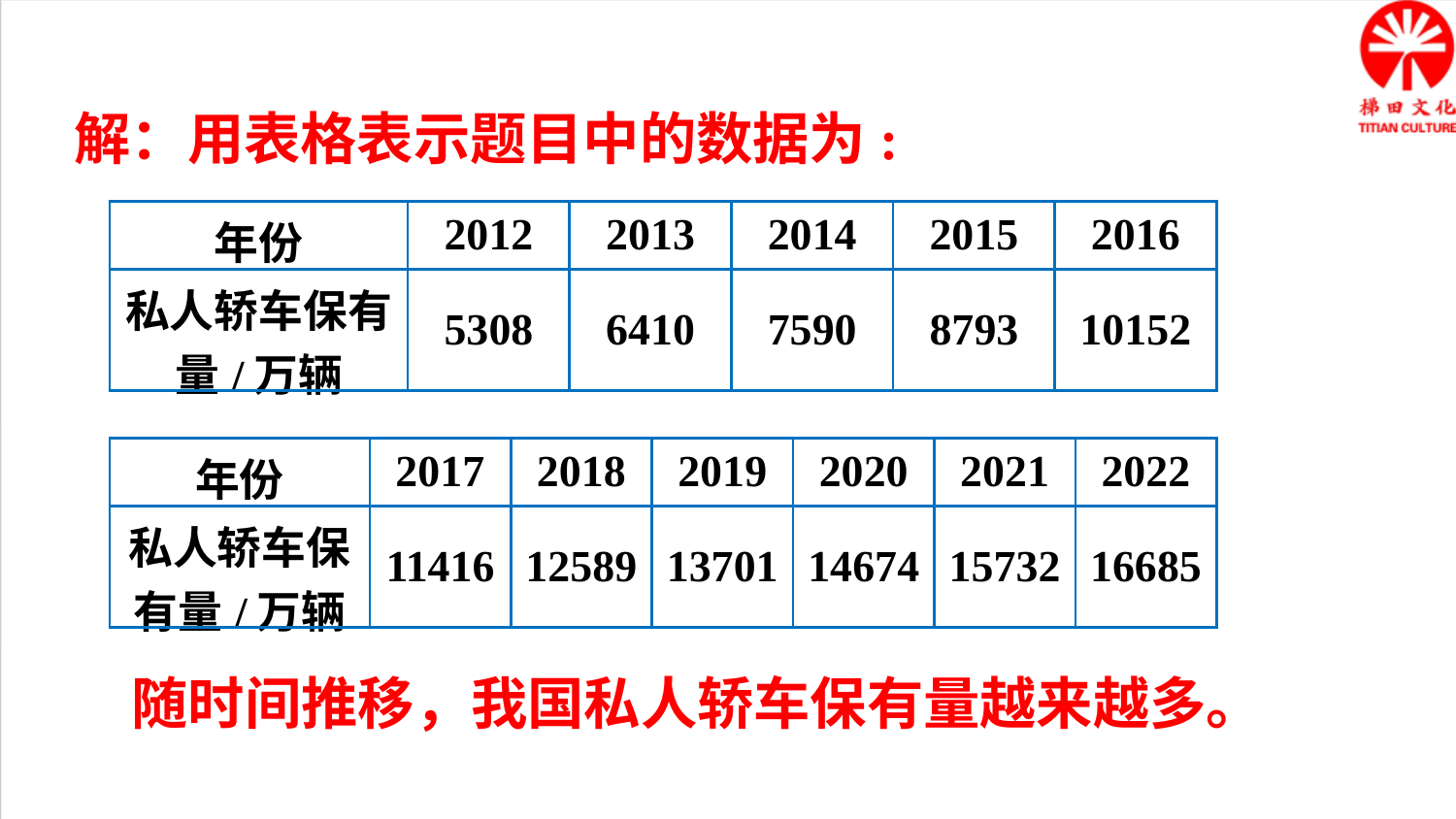

解：用表格表示题目中的数据为:
| 年份 | 2012 | 2013 | 2014 | 2015 | 2016 |
| --- | --- | --- | --- | --- | --- |
| 私人轿车保有量/万辆 | 5308 | 6410 | 7590 | 8793 | 10152 |
| 年份 | 2017 | 2018 | 2019 | 2020 | 2021 | 2022 |
| --- | --- | --- | --- | --- | --- | --- |
| 私人轿车保有量/万辆 | 11416 | 12589 | 13701 | 14674 | 15732 | 16685 |
随时间推移，我国私人轿车保有量越来越多。